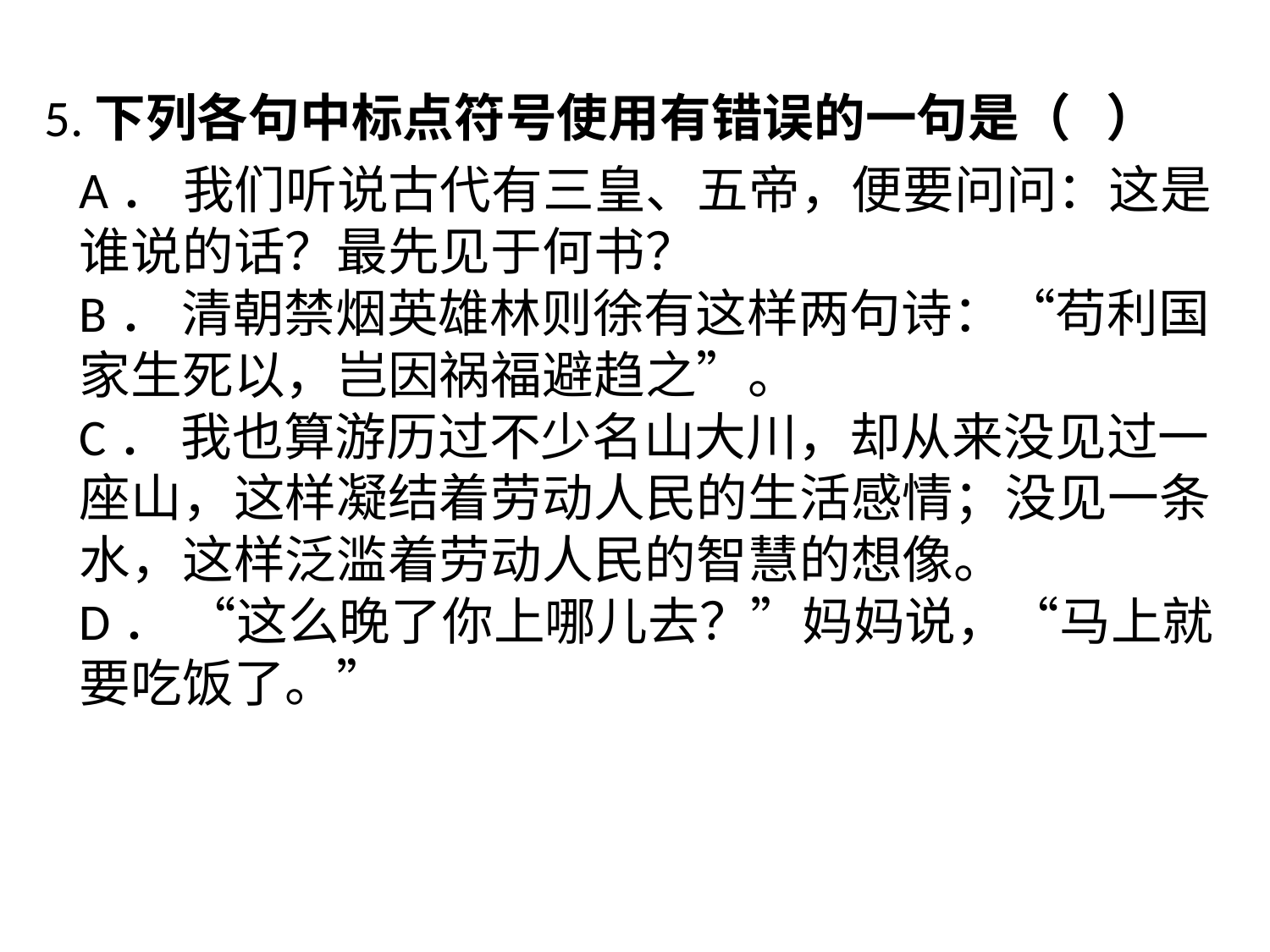

5.下列各句中标点符号使用有错误的一句是（   ）
    A． 我们听说古代有三皇、五帝，便要问问：这是谁说的话？最先见于何书？
B． 清朝禁烟英雄林则徐有这样两句诗：“苟利国家生死以，岂因祸福避趋之”。
C． 我也算游历过不少名山大川，却从来没见过一座山，这样凝结着劳动人民的生活感情；没见一条水，这样泛滥着劳动人民的智慧的想像。
D． “这么晚了你上哪儿去？”妈妈说，“马上就要吃饭了。”